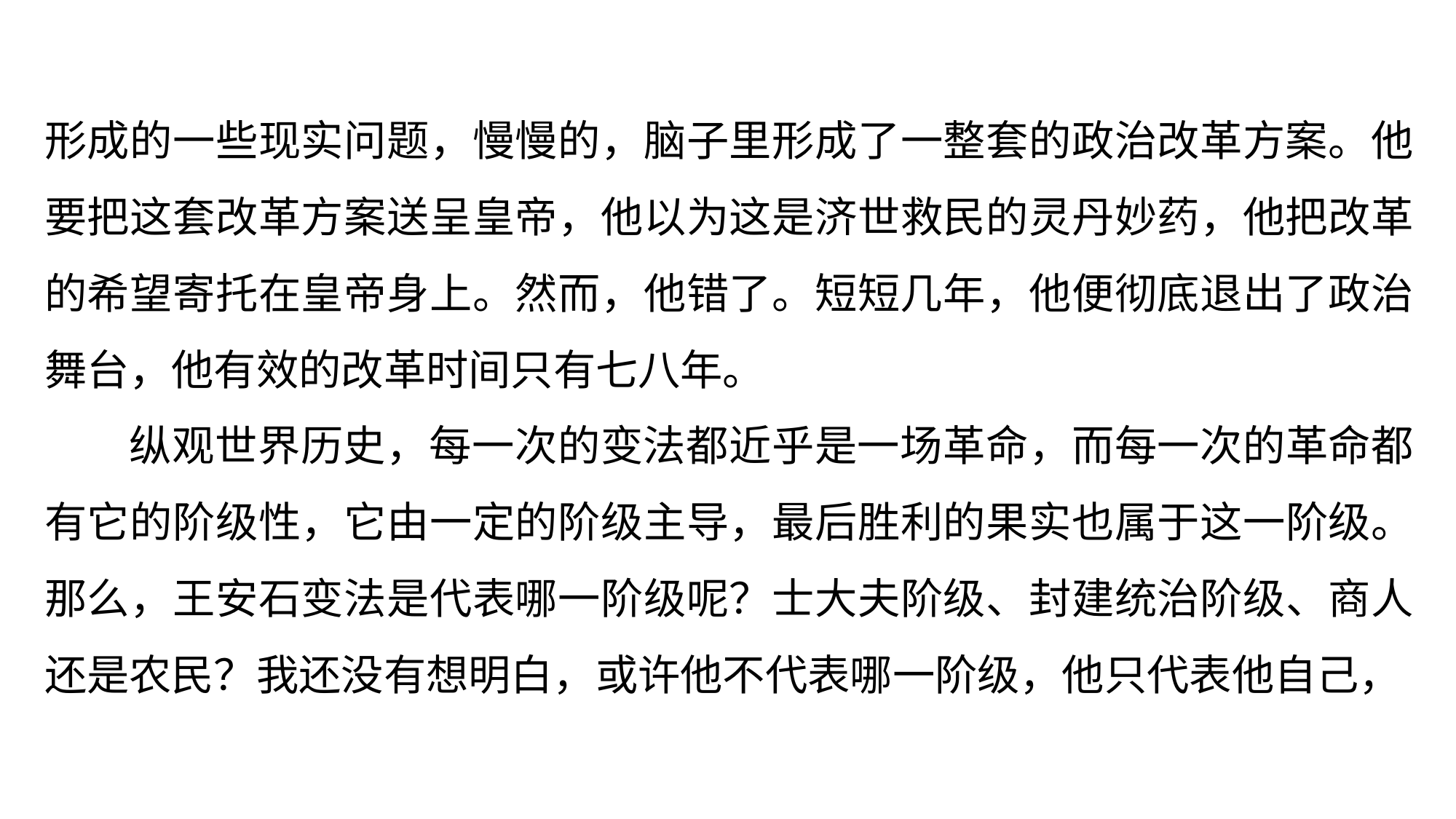

形成的一些现实问题，慢慢的，脑子里形成了一整套的政治改革方案。他要把这套改革方案送呈皇帝，他以为这是济世救民的灵丹妙药，他把改革的希望寄托在皇帝身上。然而，他错了。短短几年，他便彻底退出了政治舞台，他有效的改革时间只有七八年。
纵观世界历史，每一次的变法都近乎是一场革命，而每一次的革命都有它的阶级性，它由一定的阶级主导，最后胜利的果实也属于这一阶级。那么，王安石变法是代表哪一阶级呢？士大夫阶级、封建统治阶级、商人还是农民？我还没有想明白，或许他不代表哪一阶级，他只代表他自己，